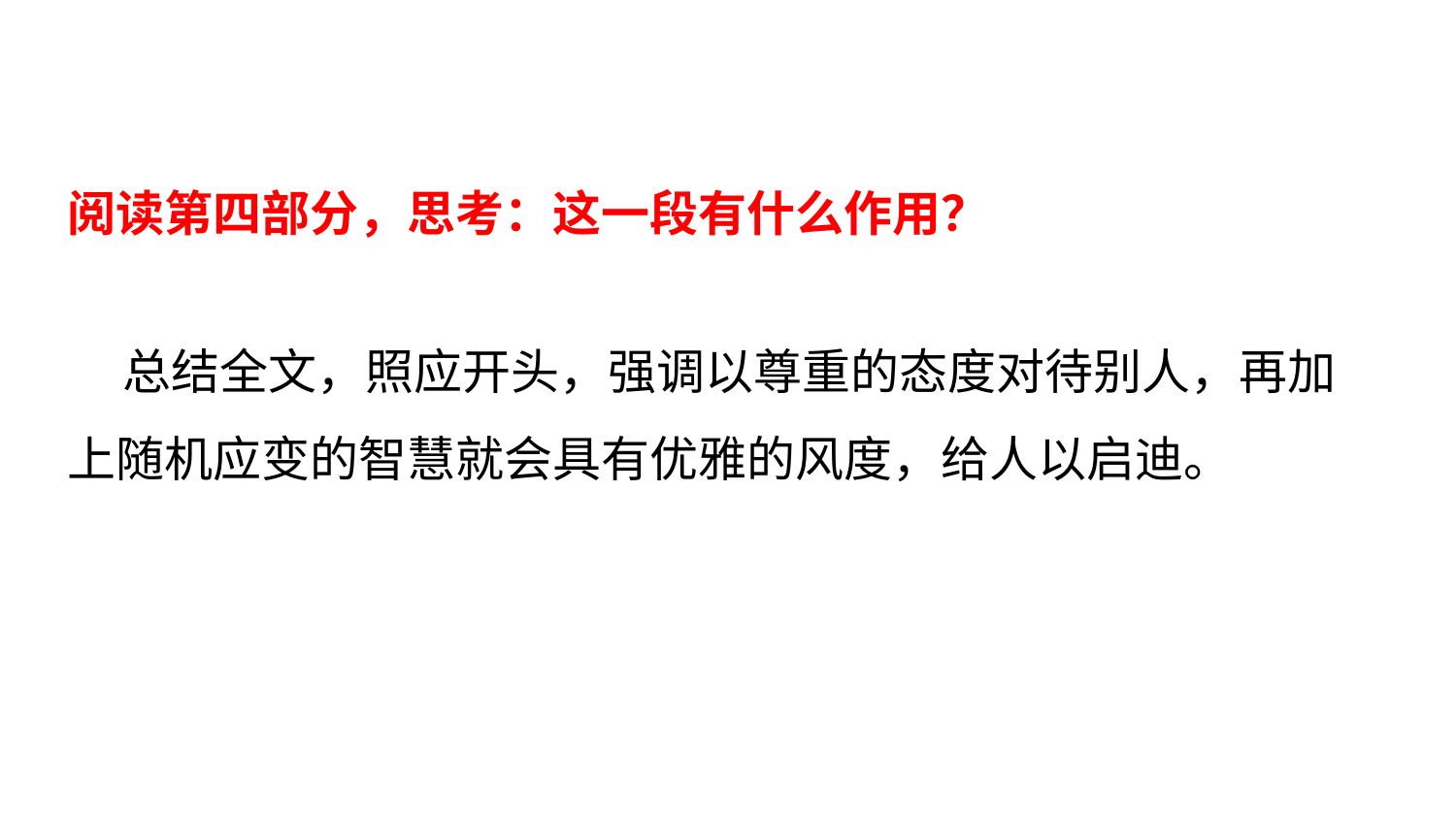

阅读第四部分，思考：这一段有什么作用？
    总结全文，照应开头，强调以尊重的态度对待别人，再加上随机应变的智慧就会具有优雅的风度，给人以启迪。